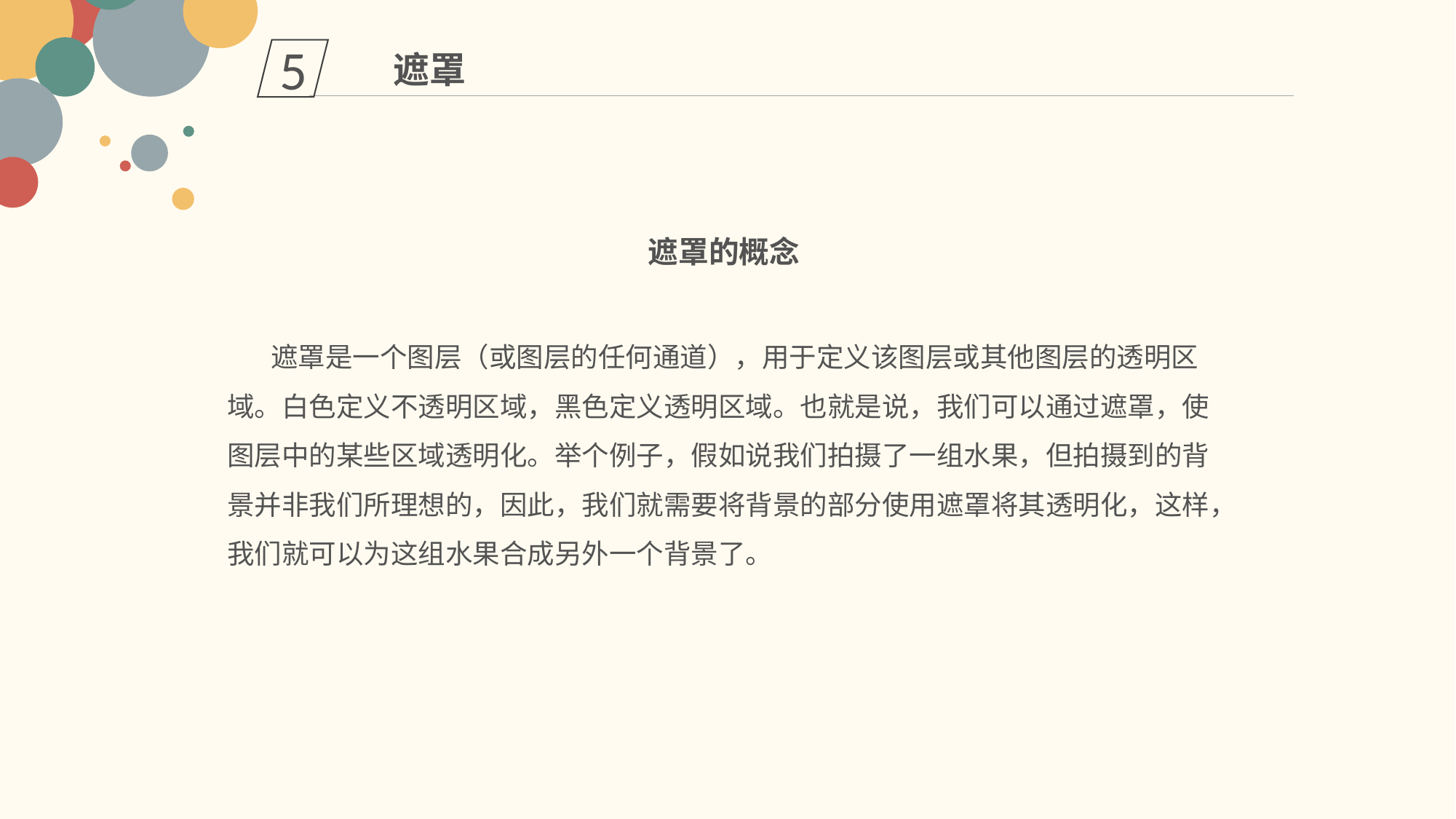

5
遮罩
遮罩的概念

      遮罩是一个图层（或图层的任何通道），用于定义该图层或其他图层的透明区域。白色定义不透明区域，黑色定义透明区域。也就是说，我们可以通过遮罩，使图层中的某些区域透明化。举个例子，假如说我们拍摄了一组水果，但拍摄到的背景并非我们所理想的，因此，我们就需要将背景的部分使用遮罩将其透明化，这样，我们就可以为这组水果合成另外一个背景了。